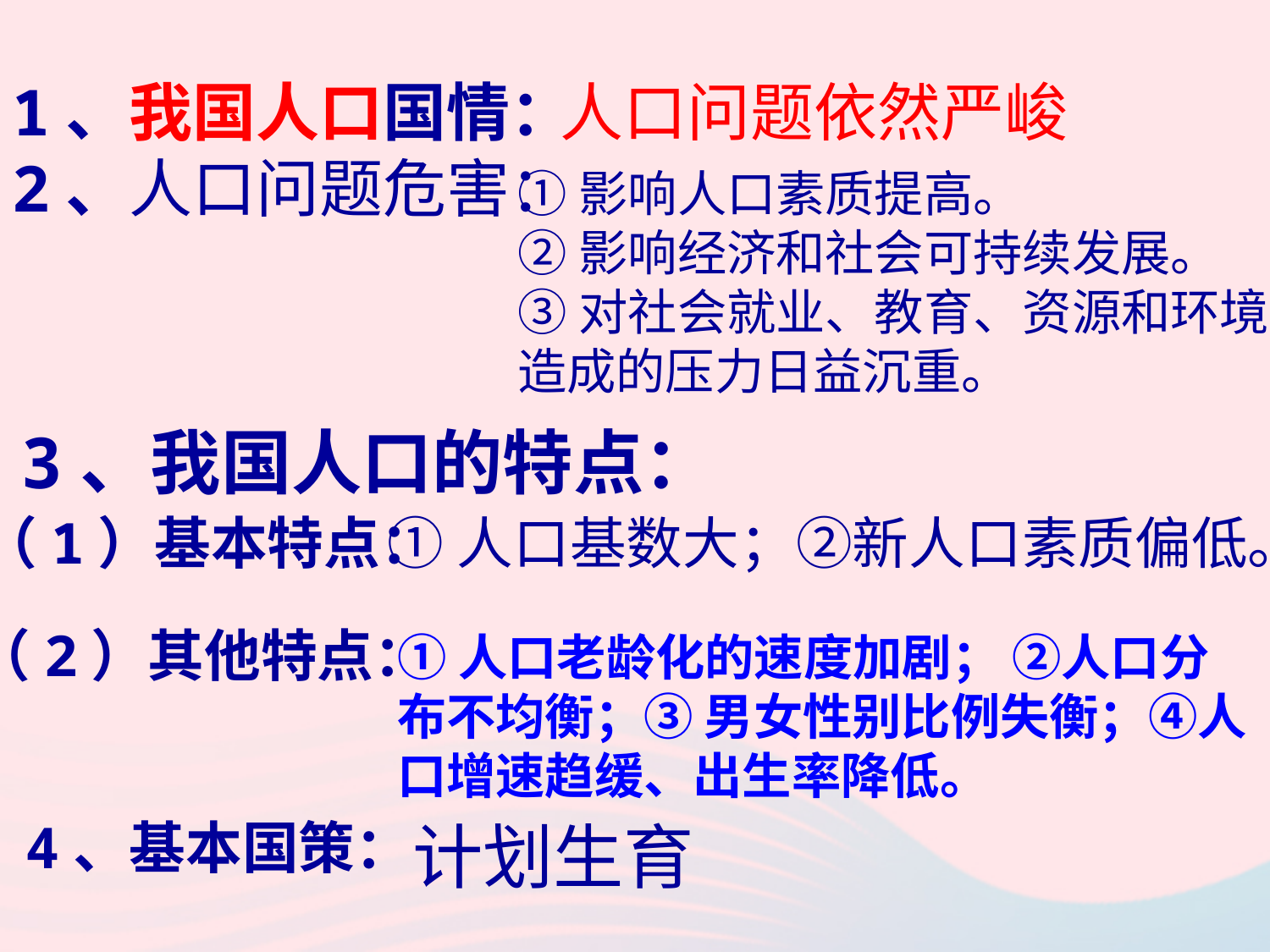

1、我国人口国情：
2、人口问题危害：
人口问题依然严峻
①影响人口素质提高。
②影响经济和社会可持续发展。
③对社会就业、教育、资源和环境造成的压力日益沉重。
3、我国人口的特点：
①人口基数大；②新人口素质偏低。
（1）基本特点：
（2）其他特点：
①人口老龄化的速度加剧； ②人口分布不均衡；③ 男女性别比例失衡；④人口增速趋缓、出生率降低。
计划生育
4、基本国策：